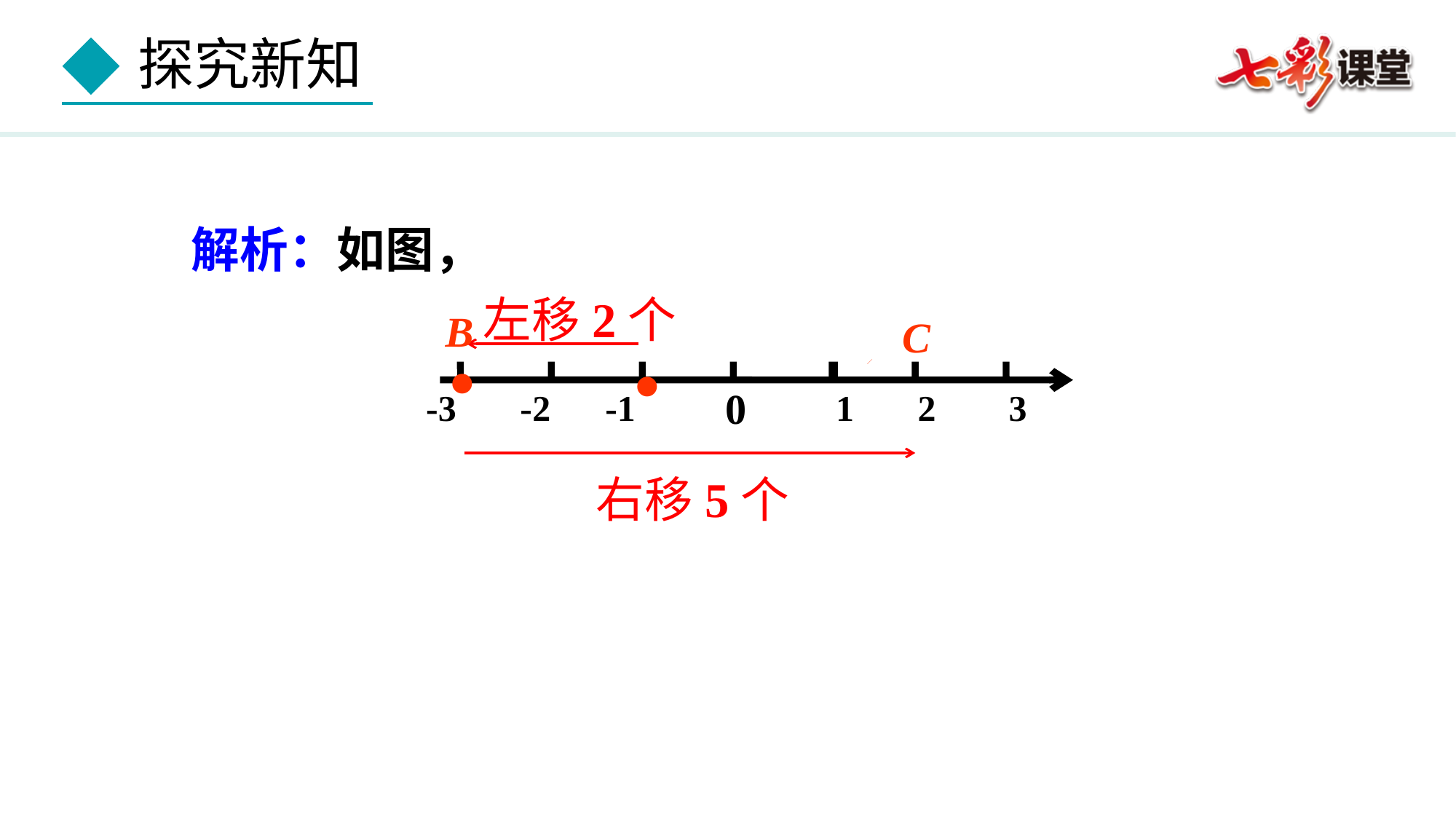

解析：如图，
.
 B
.
左移2个
 C

0
 -3       -2      -1                      1       2        3

右移5个